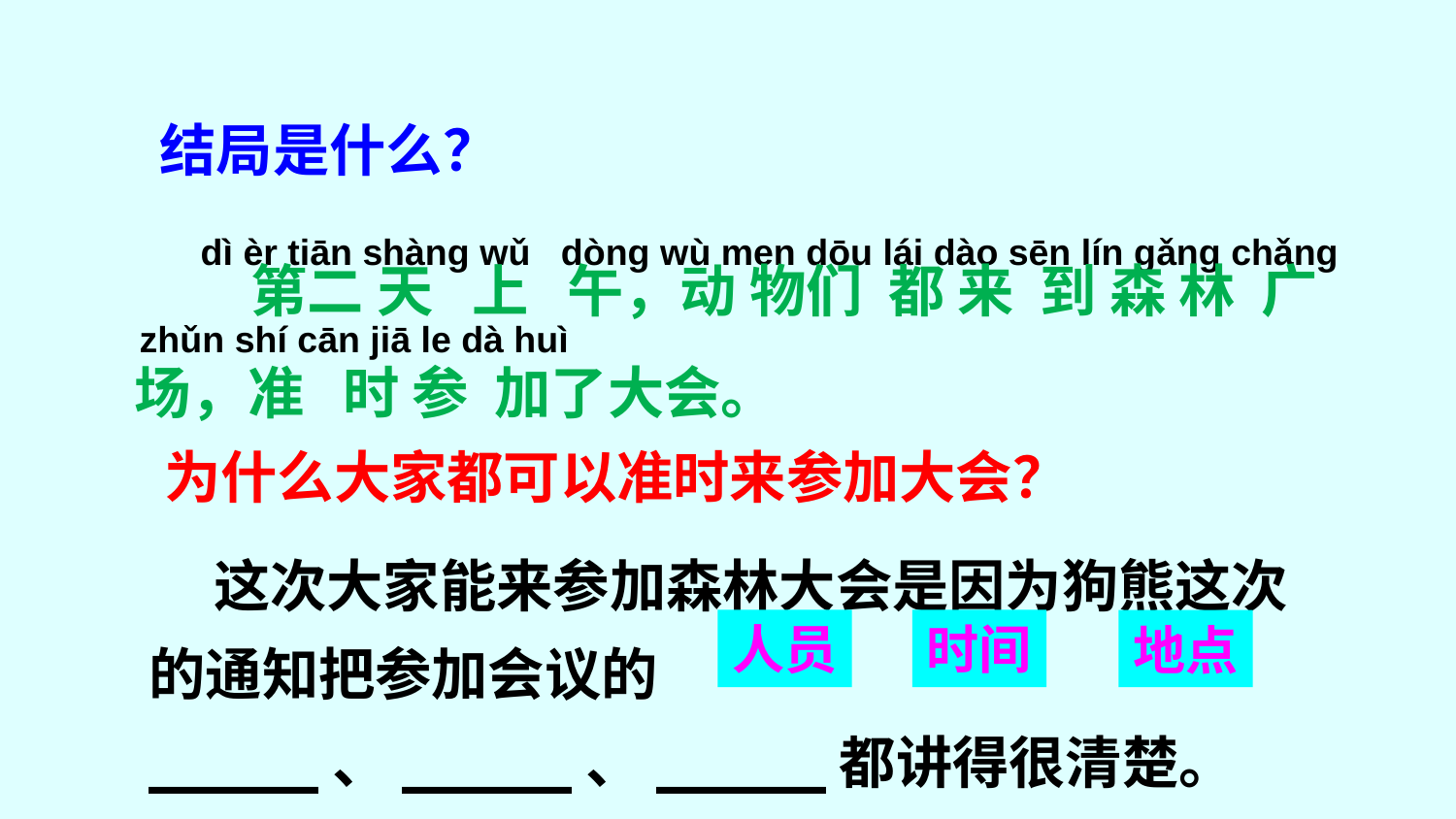

结局是什么？
      dì èr tiān shànɡ wǔ   dònɡ wù men dōu lái dào sēn lín ɡǎnɡ chǎnɡ zhǔn shí cān jiā le dà huì
        第二 天   上   午，动 物们  都 来  到 森 林  广场，准   时 参  加了大会。
为什么大家都可以准时来参加大会？
    这次大家能来参加森林大会是因为狗熊这次的通知把参加会议的_____、_____、_____都讲得很清楚。
人员
时间
地点